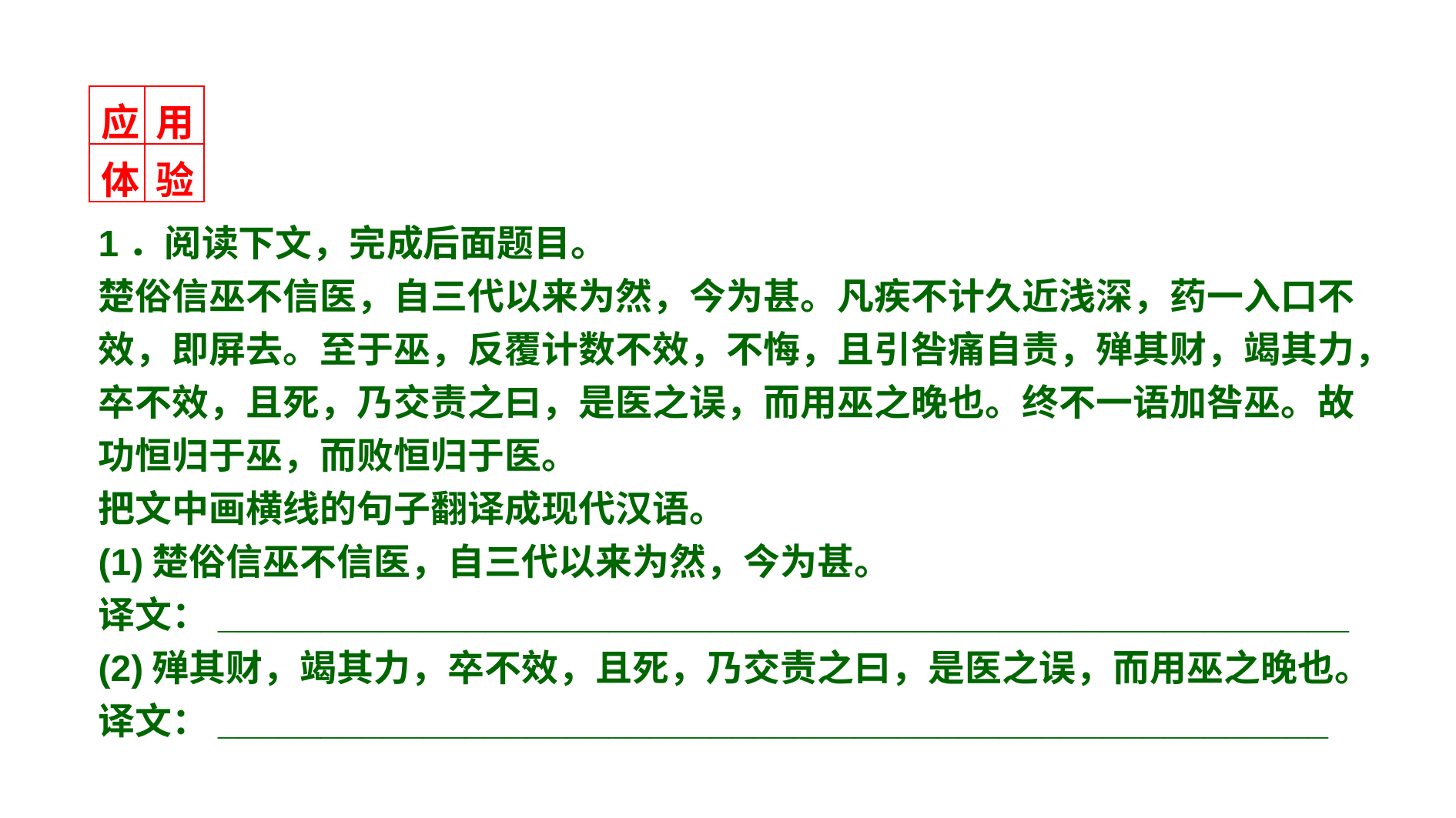

| 应 | 用 |
| --- | --- |
| 体 | 验 |
1．阅读下文，完成后面题目。
楚俗信巫不信医，自三代以来为然，今为甚。凡疾不计久近浅深，药一入口不效，即屏去。至于巫，反覆计数不效，不悔，且引咎痛自责，殚其财，竭其力，卒不效，且死，乃交责之曰，是医之误，而用巫之晚也。终不一语加咎巫。故功恒归于巫，而败恒归于医。
把文中画横线的句子翻译成现代汉语。
(1)楚俗信巫不信医，自三代以来为然，今为甚。
译文：_______________________________________________________
(2)殚其财，竭其力，卒不效，且死，乃交责之曰，是医之误，而用巫之晚也。
译文：______________________________________________________